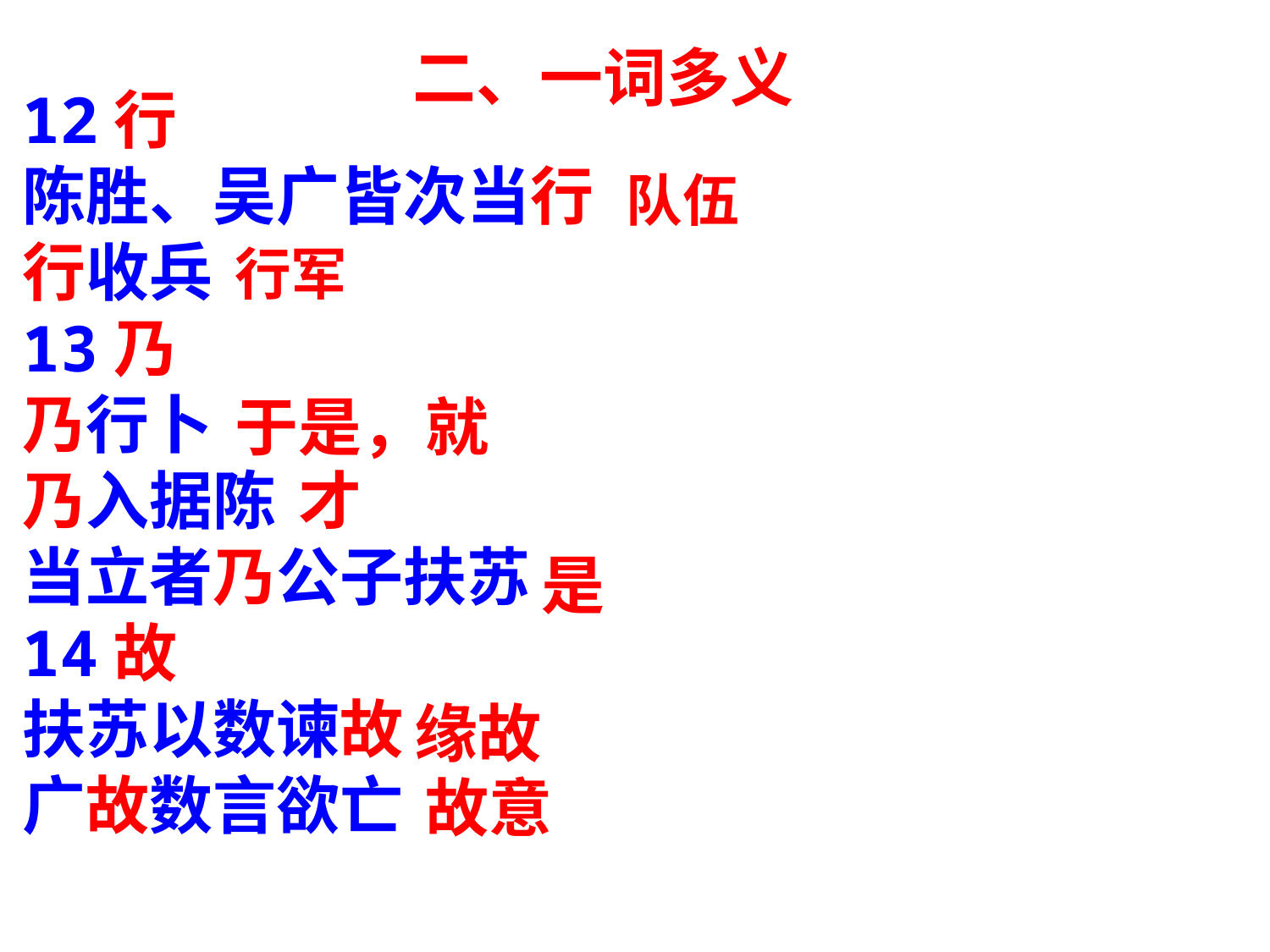

二、一词多义
12行
陈胜、吴广皆次当行
行收兵
13乃
乃行卜
乃入据陈
当立者乃公子扶苏
14故
扶苏以数谏故
广故数言欲亡
队伍
行军

于是，就
才

是
缘故
故意